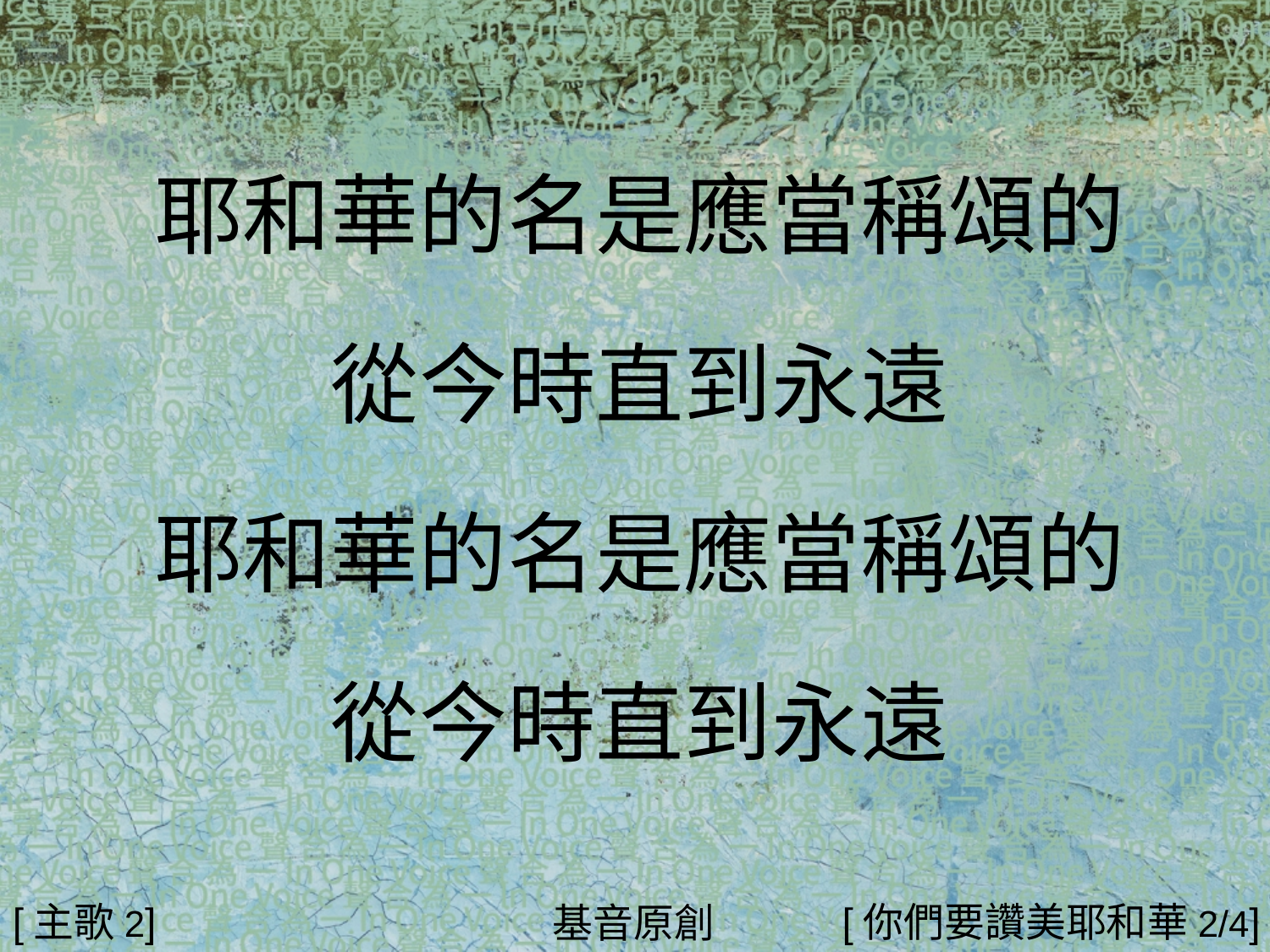

耶和華的名是應當稱頌的

從今時直到永遠

耶和華的名是應當稱頌的

從今時直到永遠
#

[主歌2]

[你們要讚美耶和華2/4]
基音原創